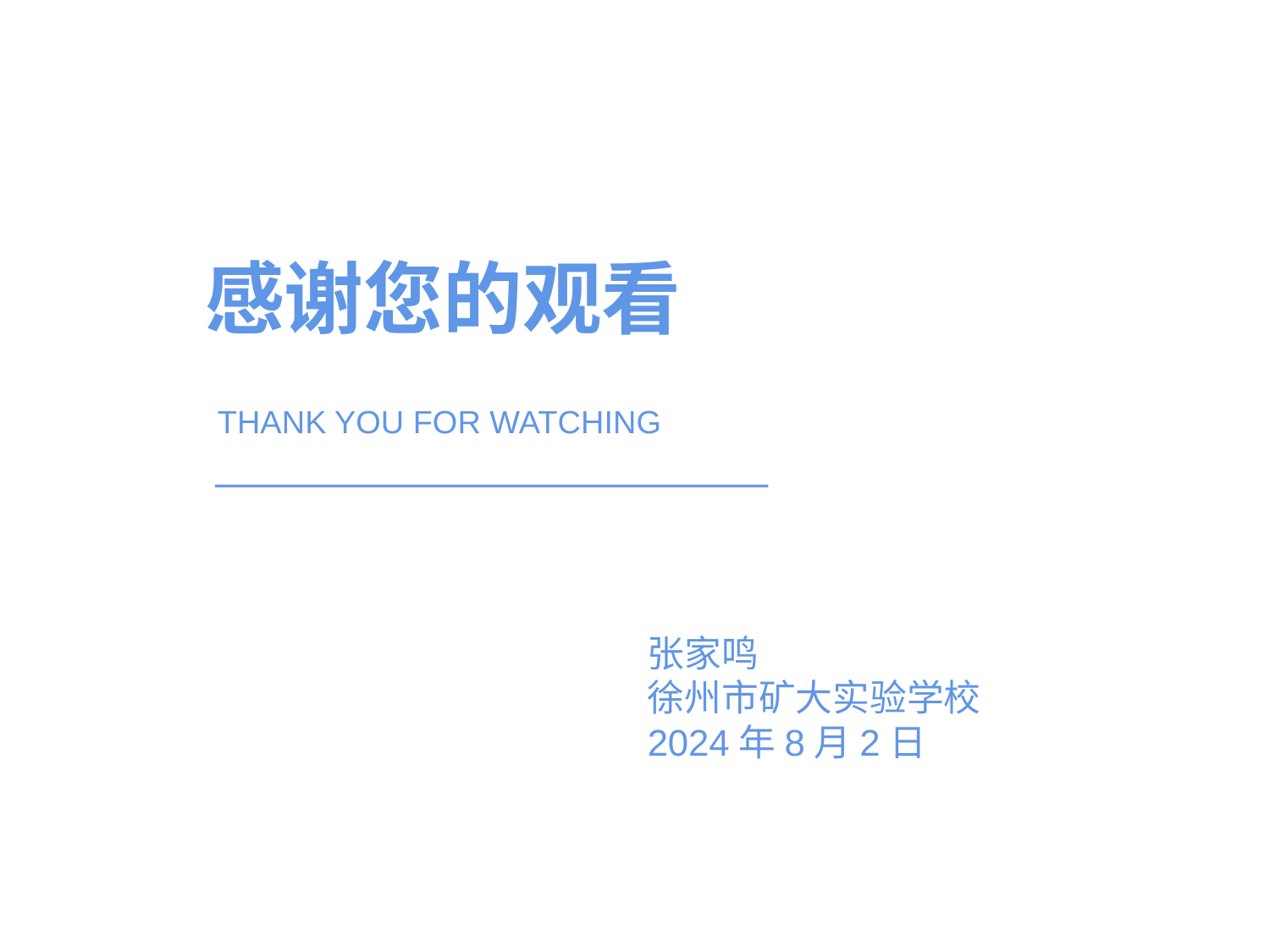

感谢您的观看
THANK YOU FOR WATCHING

张家鸣
徐州市矿大实验学校
2024年8月2日